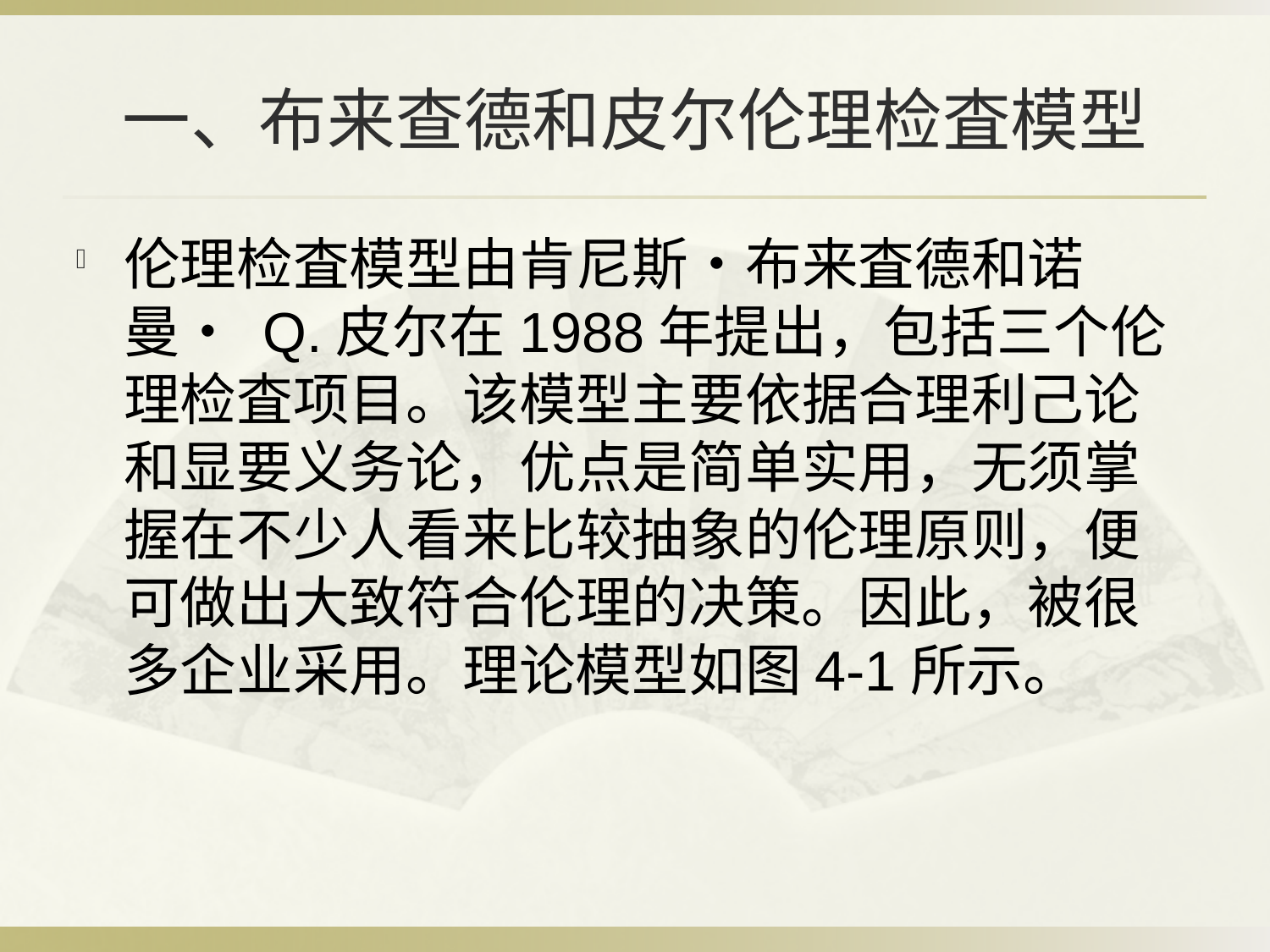

# 一、布来查德和皮尔伦理检査模型
伦理检査模型由肯尼斯•布来査德和诺曼• Q.皮尔在1988年提出，包括三个伦理检査项目。该模型主要依据合理利己论和显要义务论，优点是简单实用，无须掌握在不少人看来比较抽象的伦理原则，便可做出大致符合伦理的决策。因此，被很多企业采用。理论模型如图4-1所示。